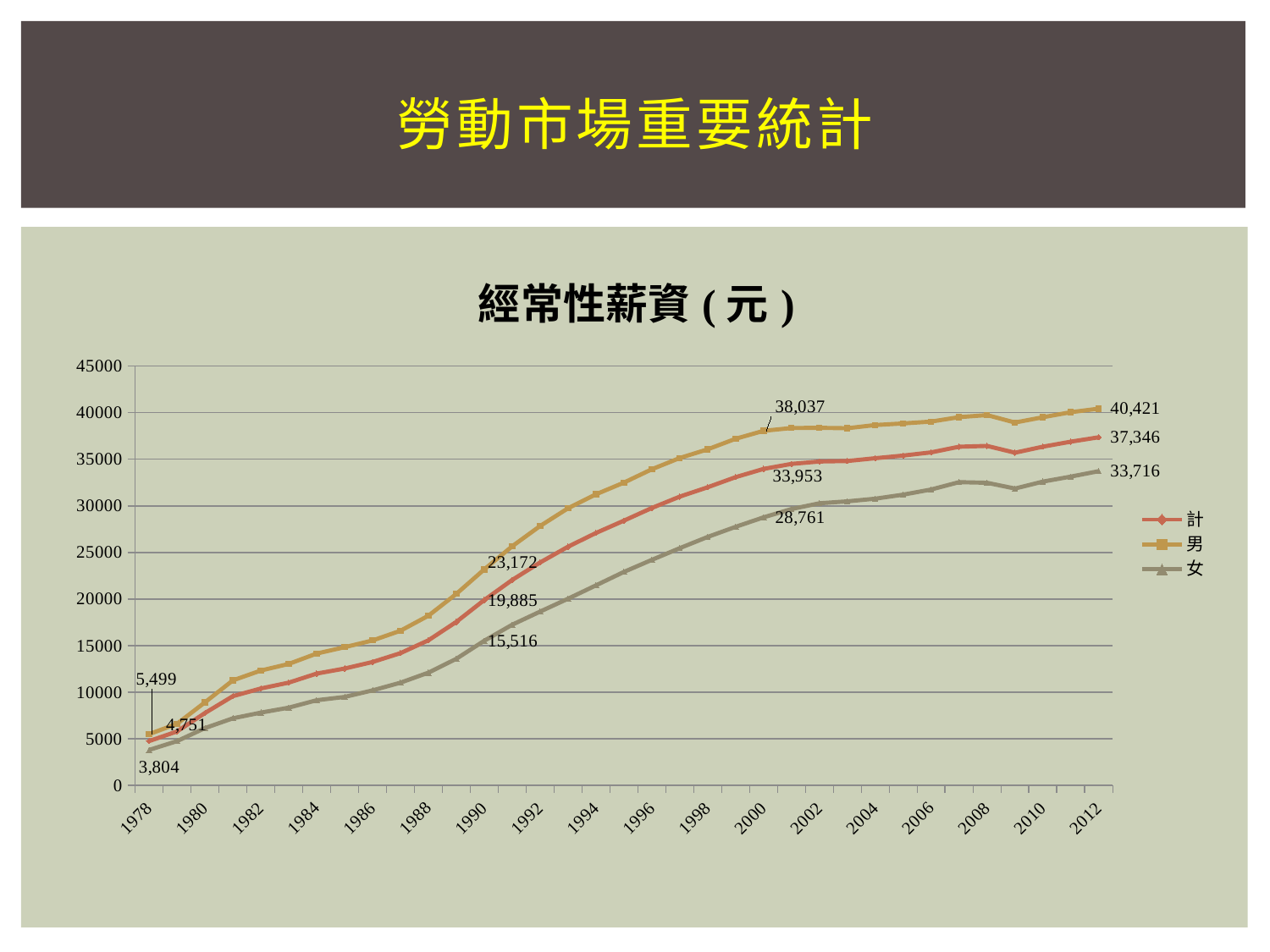

# 勞動市場重要統計

### Chart: 經常性薪資(元)

| Category | 計 | 男 | 女 |
|---|---|---|---|
| 1978 | 4751.0 | 5499.0 | 3804.0 |
| 1979 | 5789.0 | 6607.0 | 4748.0 |
| 1980 | 7760.0 | 8905.0 | 6144.0 |
| 1981 | 9573.0 | 11267.0 | 7197.0 |
| 1982 | 10396.0 | 12319.0 | 7810.0 |
| 1983 | 11021.0 | 13030.0 | 8337.0 |
| 1984 | 11995.0 | 14142.0 | 9139.0 |
| 1985 | 12534.0 | 14824.0 | 9492.0 |
| 1986 | 13237.0 | 15545.0 | 10191.0 |
| 1987 | 14186.0 | 16587.0 | 11018.0 |
| 1988 | 15562.0 | 18200.0 | 12097.0 |
| 1989 | 17543.0 | 20541.0 | 13580.0 |
| 1990 | 19885.0 | 23172.0 | 15516.0 |
| 1991 | 22039.0 | 25650.0 | 17237.0 |
| 1992 | 23914.0 | 27836.0 | 18648.0 |
| 1993 | 25610.0 | 29737.0 | 20027.0 |
| 1994 | 27085.0 | 31232.0 | 21459.0 |
| 1995 | 28407.0 | 32485.0 | 22904.0 |
| 1996 | 29761.0 | 33919.0 | 24194.0 |
| 1997 | 30979.0 | 35125.0 | 25450.0 |
| 1998 | 31989.0 | 36056.0 | 26657.0 |
| 1999 | 33068.0 | 37188.0 | 27742.0 |
| 2000 | 33953.0 | 38037.0 | 28761.0 |
| 2001 | 34489.0 | 38340.0 | 29652.0 |
| 2002 | 34746.0 | 38363.0 | 30267.0 |
| 2003 | 34804.0 | 38321.0 | 30475.0 |
| 2004 | 35101.0 | 38659.0 | 30760.0 |
| 2005 | 35386.0 | 38833.0 | 31196.0 |
| 2006 | 35728.0 | 39032.0 | 31749.0 |
| 2007 | 36335.0 | 39507.0 | 32532.0 |
| 2008 | 36423.0 | 39728.0 | 32466.0 |
| 2009 | 35692.0 | 38932.0 | 31848.0 |
| 2010 | 36343.0 | 39498.0 | 32595.0 |
| 2011 | 36874.0 | 40037.0 | 33128.0 |
| 2012 | 37346.0 | 40421.0 | 33716.0 |